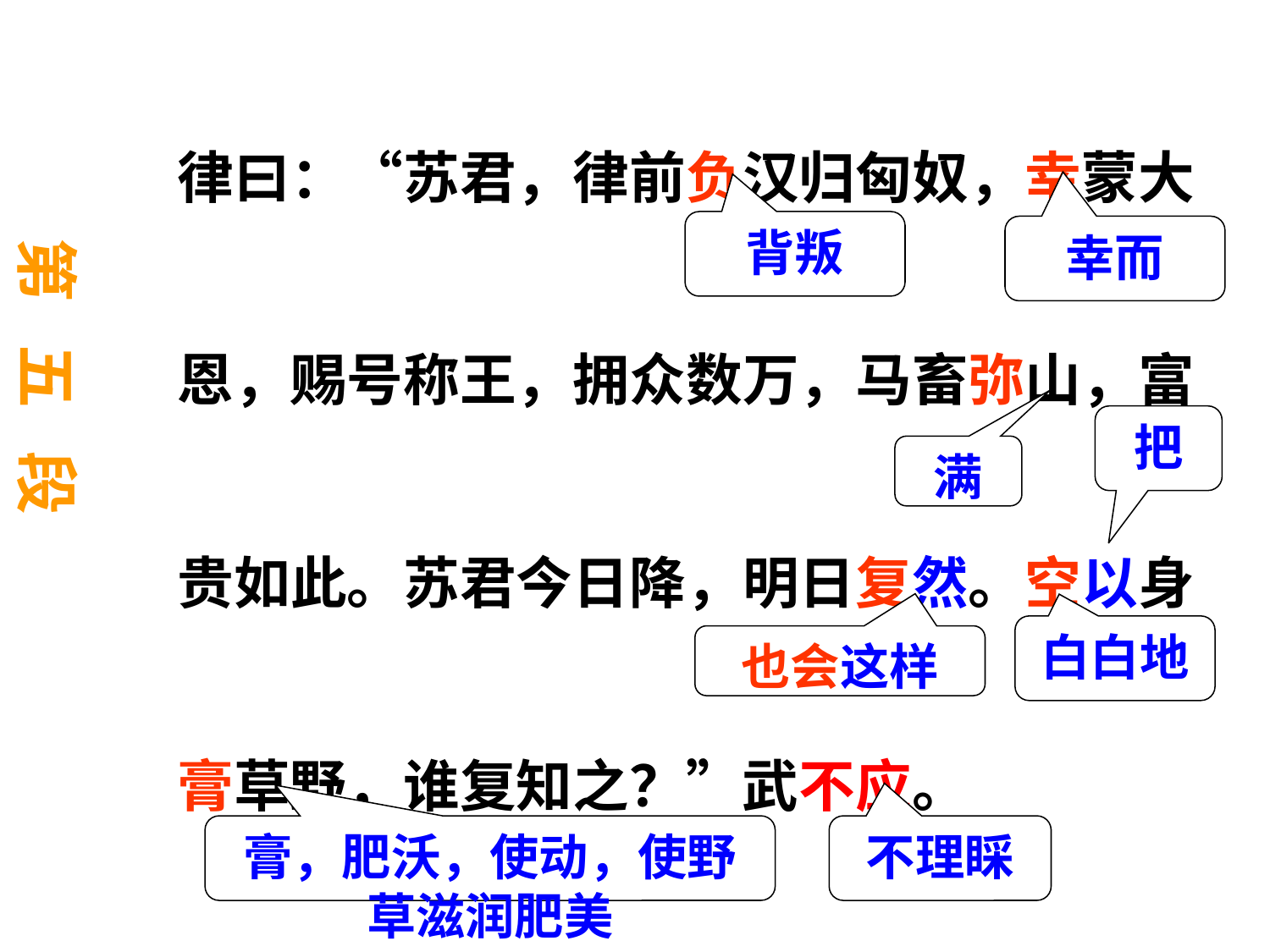

律曰：“苏君，律前负汉归匈奴，幸蒙大恩，赐号称王，拥众数万，马畜弥山，富贵如此。苏君今日降，明日复然。空以身膏草野，谁复知之？”武不应。
背叛
幸而
第   五   段
把
满
白白地
也会这样
膏，肥沃，使动，使野草滋润肥美
不理睬